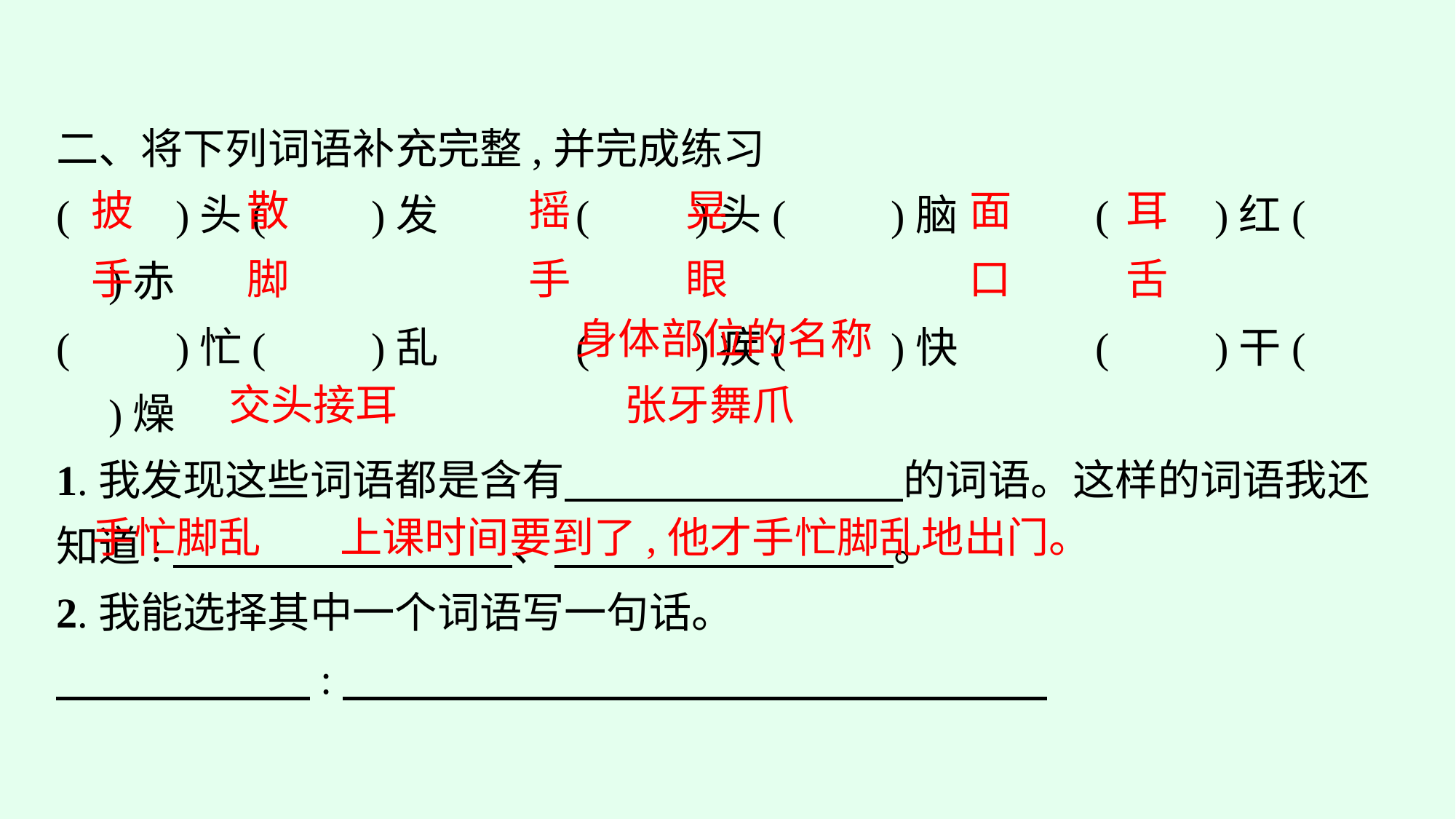

二、将下列词语补充完整,并完成练习
(　　)头(　　)发　　　(　　)头(　　)脑　　　(　　)红(　　)赤
(　　)忙(　　)乱　　　(　　)疾(　　)快　　　(　　)干(　　)燥
1.我发现这些词语都是含有　　　　　　　　的词语。这样的词语我还知道:　　　　　　　　、　　　　　　　　。
2.我能选择其中一个词语写一句话。
　　　　　　:
披
散
摇
晃
面
耳
脚
手
眼
口
舌
手
身体部位的名称
张牙舞爪
交头接耳
手忙脚乱
上课时间要到了,他才手忙脚乱地出门。